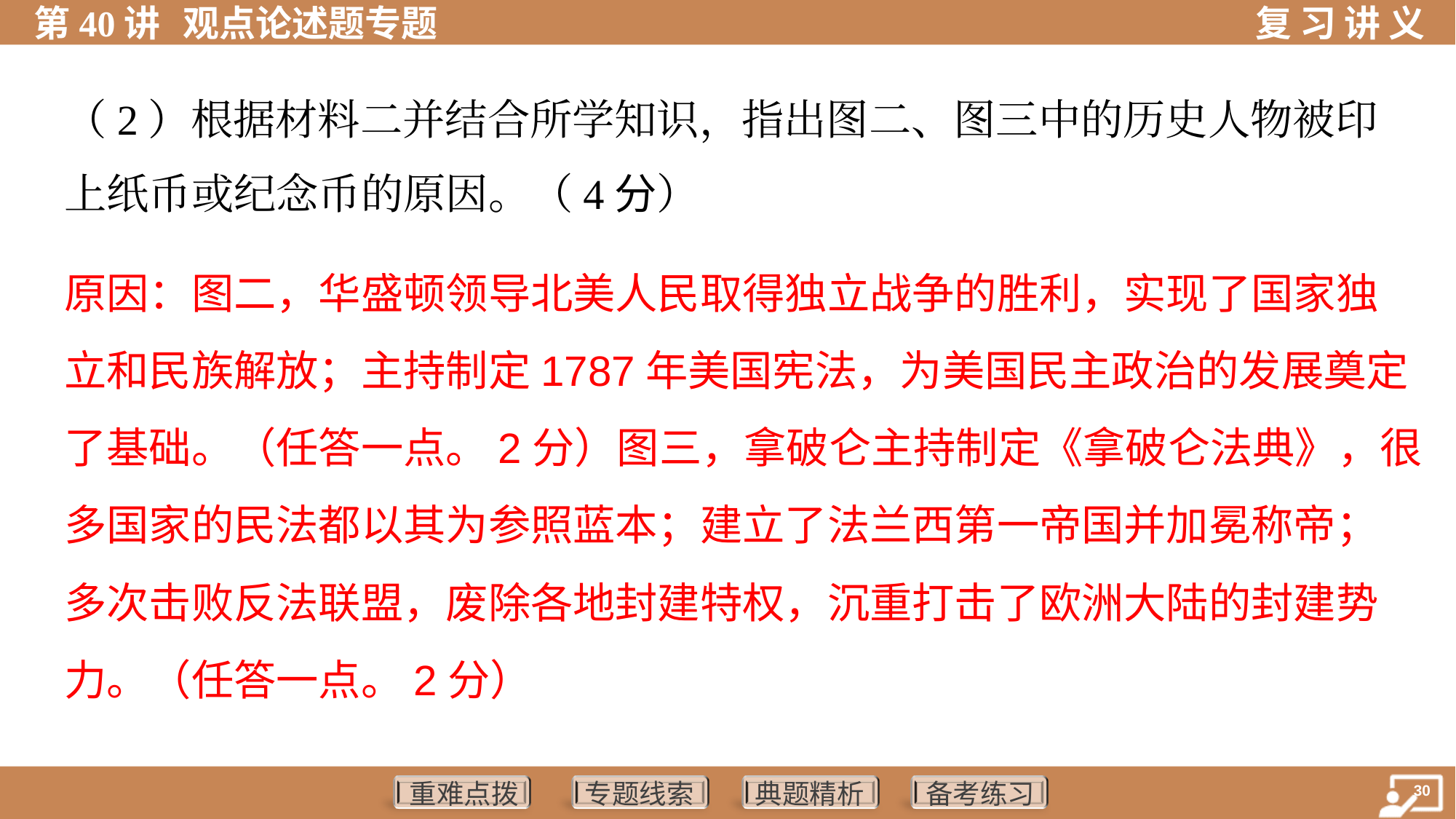

（2）根据材料二并结合所学知识，指出图二、图三中的历史人物被印
上纸币或纪念币的原因。（4分）
原因：图二，华盛顿领导北美人民取得独立战争的胜利，实现了国家独
立和民族解放；主持制定1787年美国宪法，为美国民主政治的发展奠定
了基础。（任答一点。2分）图三，拿破仑主持制定《拿破仑法典》，很
多国家的民法都以其为参照蓝本；建立了法兰西第一帝国并加冕称帝；
多次击败反法联盟，废除各地封建特权，沉重打击了欧洲大陆的封建势
力。（任答一点。2分）